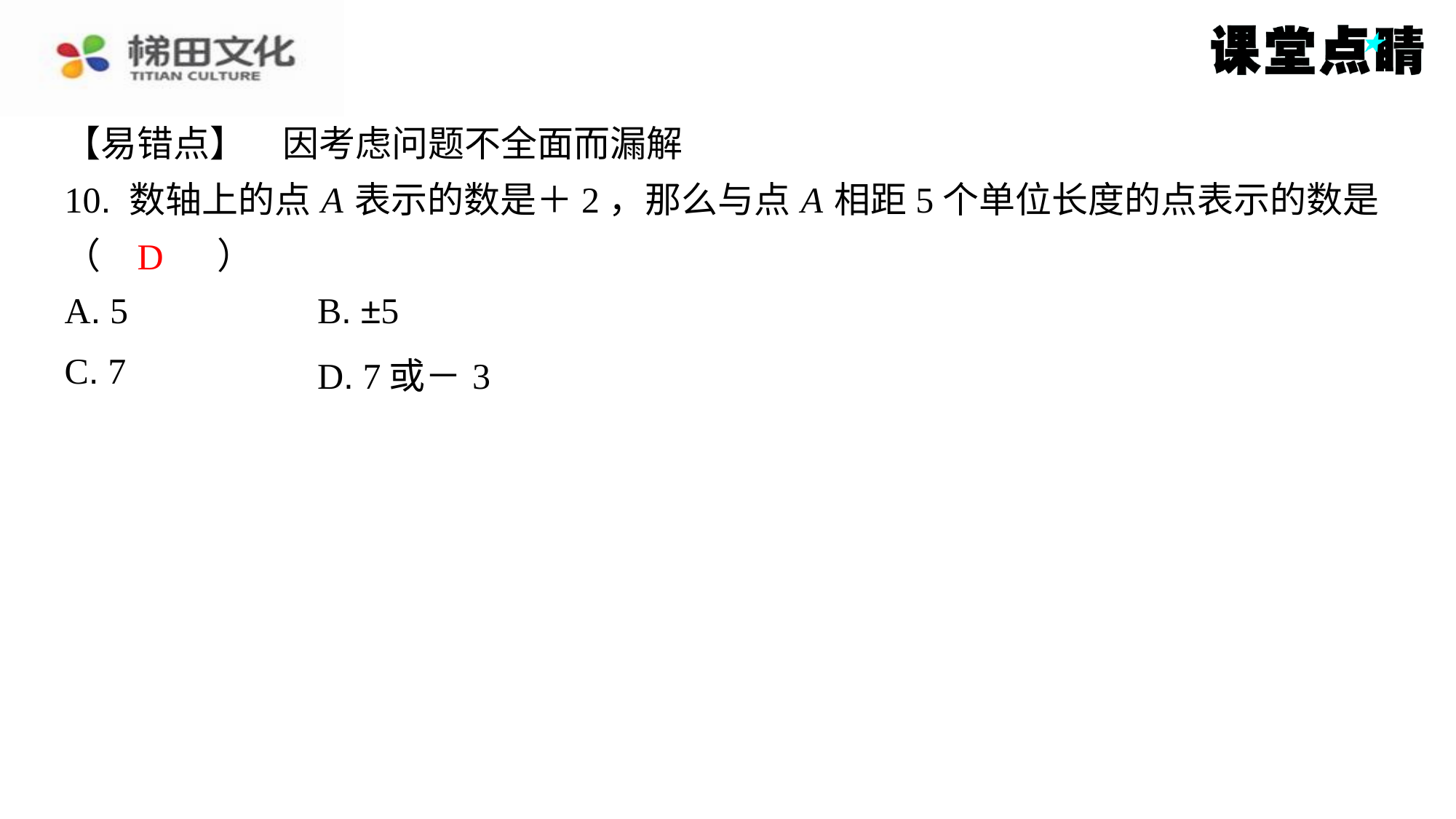

【易错点】　因考虑问题不全面而漏解
10. 数轴上的点 A 表示的数是＋2，那么与点 A 相距5个单位长度的点表示的数是
（　D　）
D
| A. 5 | B. ±5 |
| --- | --- |
| C. 7 | D. 7或－3 |